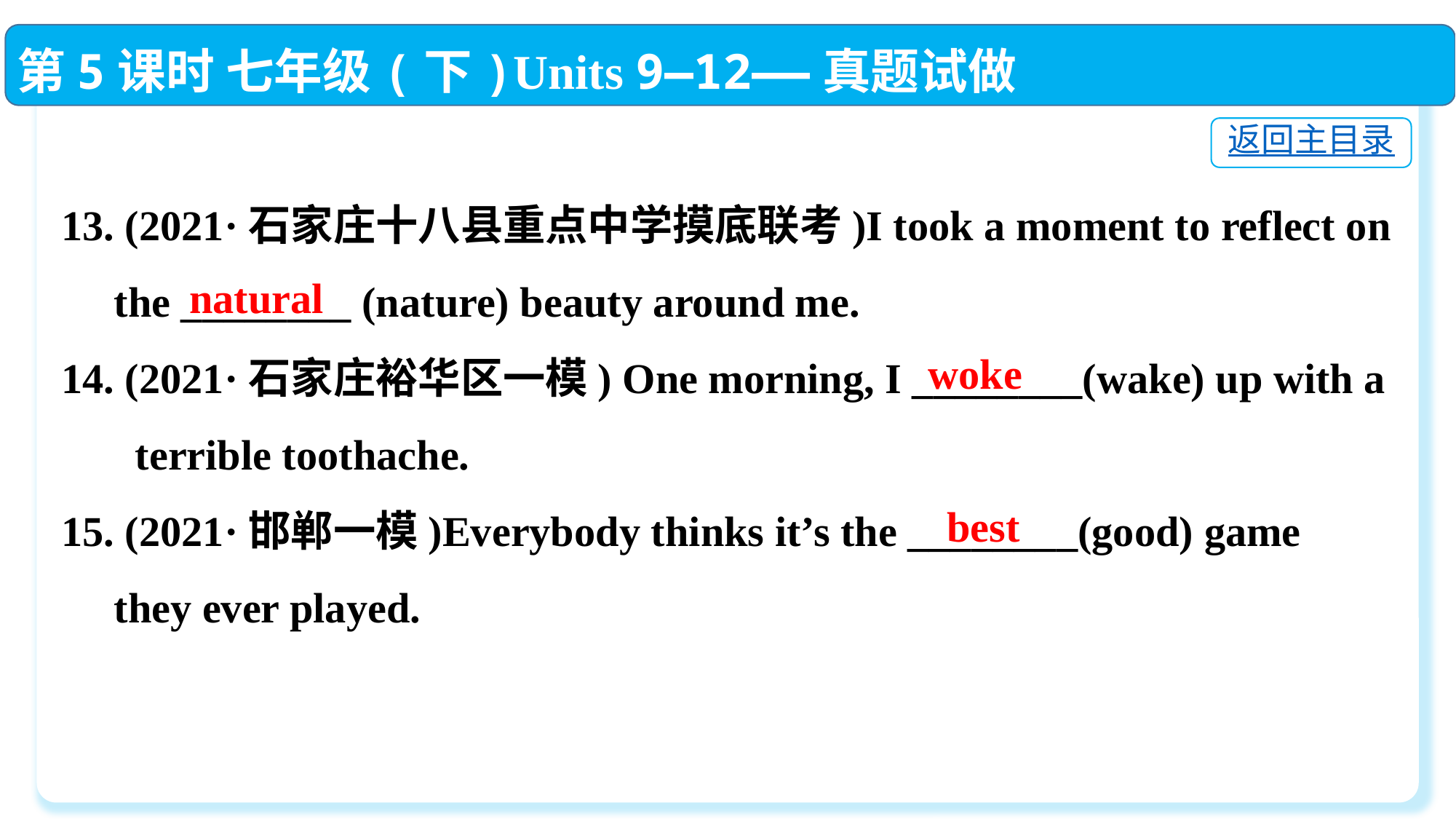

第5课时 七年级(下)Units 9—12——真题试做

返回主目录

13. (2021·石家庄十八县重点中学摸底联考)I took a moment to reflect on
     the ________ (nature) beauty around me.
14. (2021·石家庄裕华区一模) One morning, I ________(wake) up with a
       terrible toothache.
15. (2021·邯郸一模)Everybody thinks it’s the ________(good) game
     they ever played.

natural
woke
best